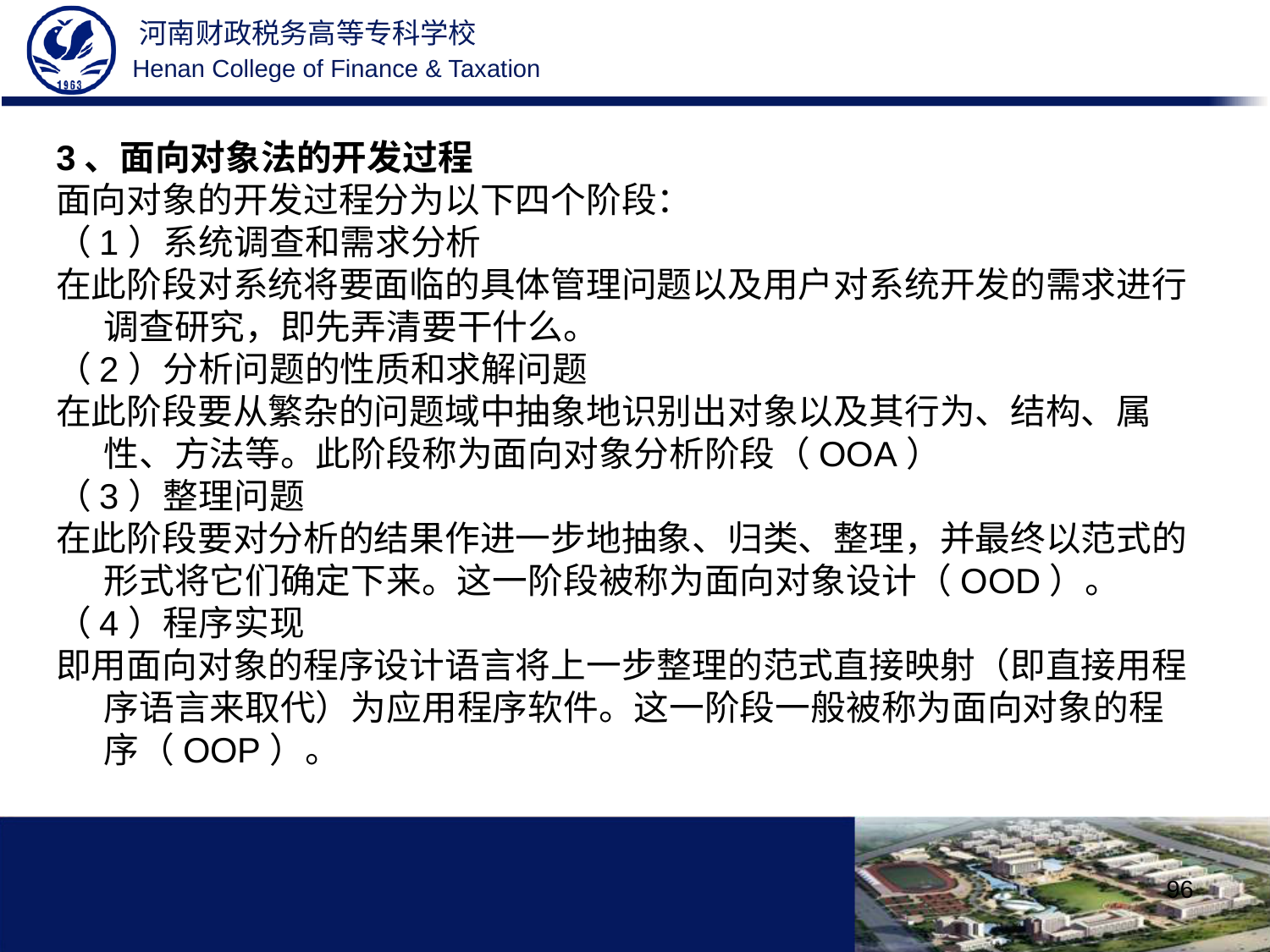

3、面向对象法的开发过程
面向对象的开发过程分为以下四个阶段：
（1）系统调查和需求分析
在此阶段对系统将要面临的具体管理问题以及用户对系统开发的需求进行调查研究，即先弄清要干什么。
（2）分析问题的性质和求解问题
在此阶段要从繁杂的问题域中抽象地识别出对象以及其行为、结构、属性、方法等。此阶段称为面向对象分析阶段（OOA）
（3）整理问题
在此阶段要对分析的结果作进一步地抽象、归类、整理，并最终以范式的形式将它们确定下来。这一阶段被称为面向对象设计（OOD）。
（4）程序实现
即用面向对象的程序设计语言将上一步整理的范式直接映射（即直接用程序语言来取代）为应用程序软件。这一阶段一般被称为面向对象的程序（OOP）。

96